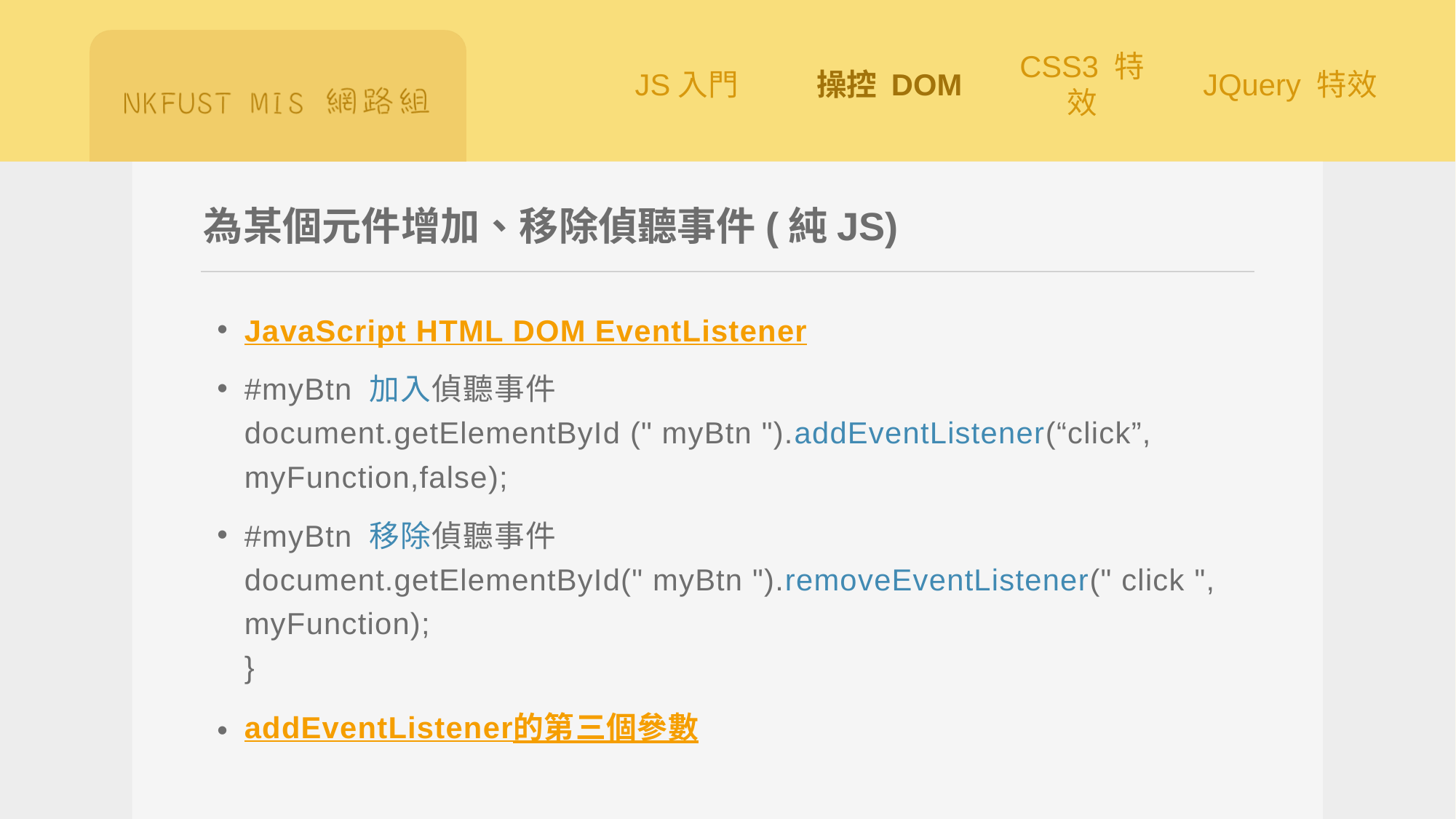

# 為某個元件增加、移除偵聽事件(純JS)
JavaScript HTML DOM EventListener
#myBtn 加入偵聽事件
document.getElementById (" myBtn ").addEventListener(“click”, myFunction,false);
#myBtn 移除偵聽事件
document.getElementById(" myBtn ").removeEventListener(" click ", myFunction);
}
addEventListener的第三個參數